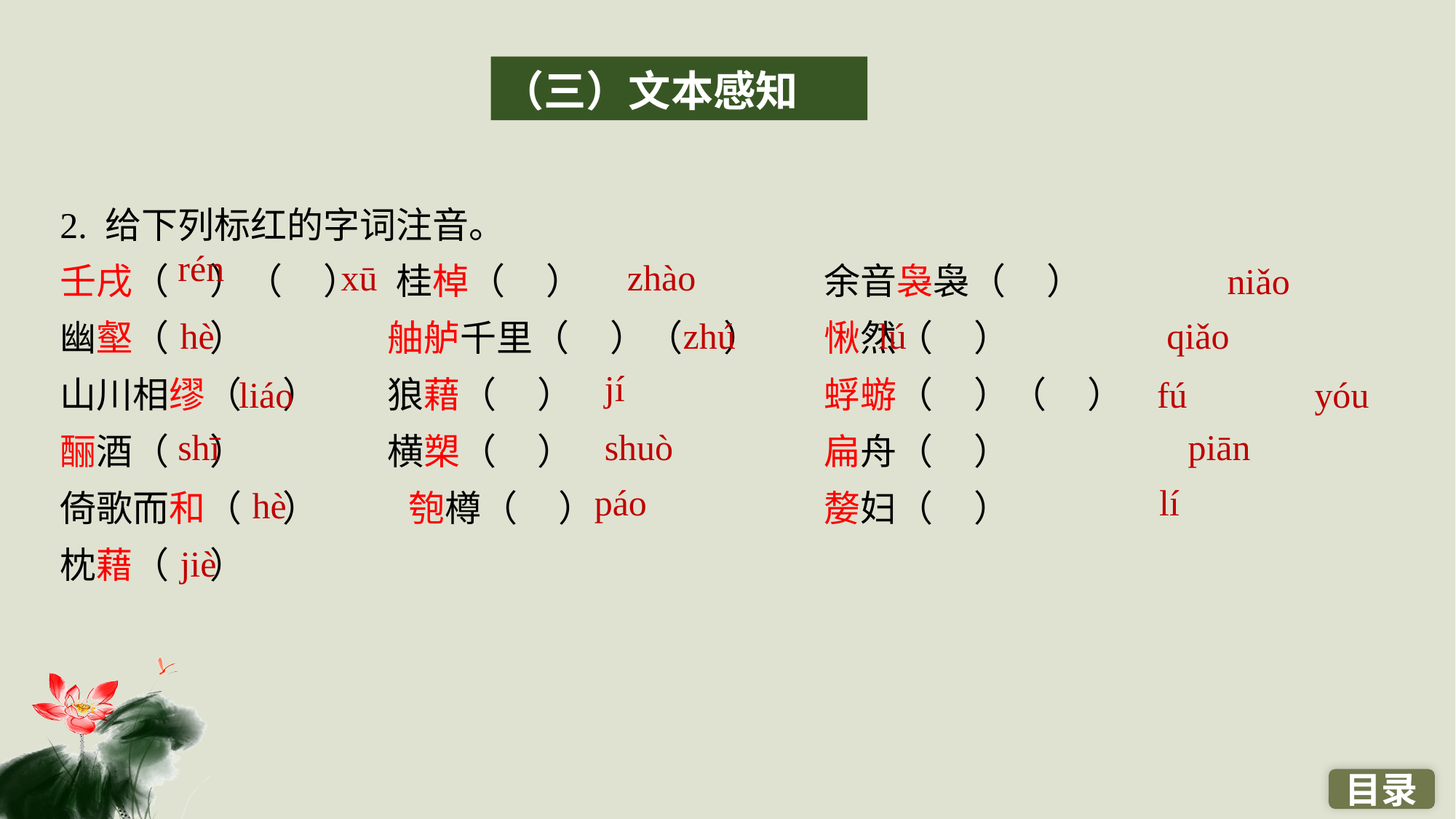

（三）文本感知
2. 给下列标红的字词注音。
壬戌（     ）（     ）　桂棹（     ） 			余音袅袅（     ）
幽壑（     ）		舳舻千里（     ）（     ）	愀然（     ）
山川相缪（     ） 	狼藉（     ）			蜉蝣（     ）（     ）
酾酒（     ） 		横槊（     ） 			扁舟（     ）
倚歌而和（     ） 　　 匏樽（     ） 			嫠妇（     ）
枕藉（     ）
rén
xū
zhào
niǎo
hè
zhú
lú
qiǎo
jí
liáo
fú
yóu
shī
shuò
piān
páo
lí
hè
jiè